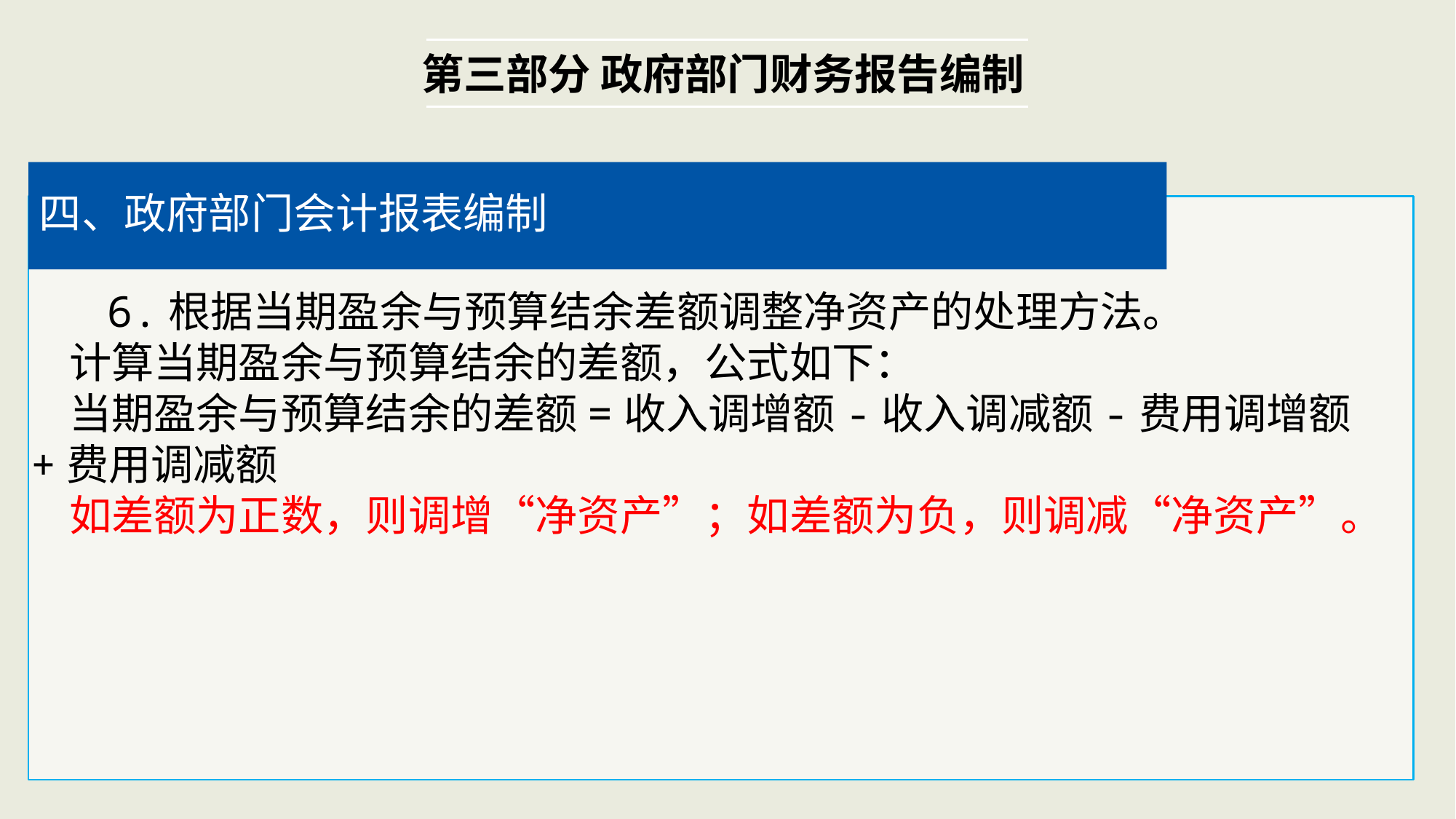

第三部分 政府部门财务报告编制

四、政府部门会计报表编制

   6.根据当期盈余与预算结余差额调整净资产的处理方法。
   计算当期盈余与预算结余的差额，公式如下：
   当期盈余与预算结余的差额=收入调增额-收入调减额-费用调增额+费用调减额
   如差额为正数，则调增“净资产”；如差额为负，则调减“净资产”。

92